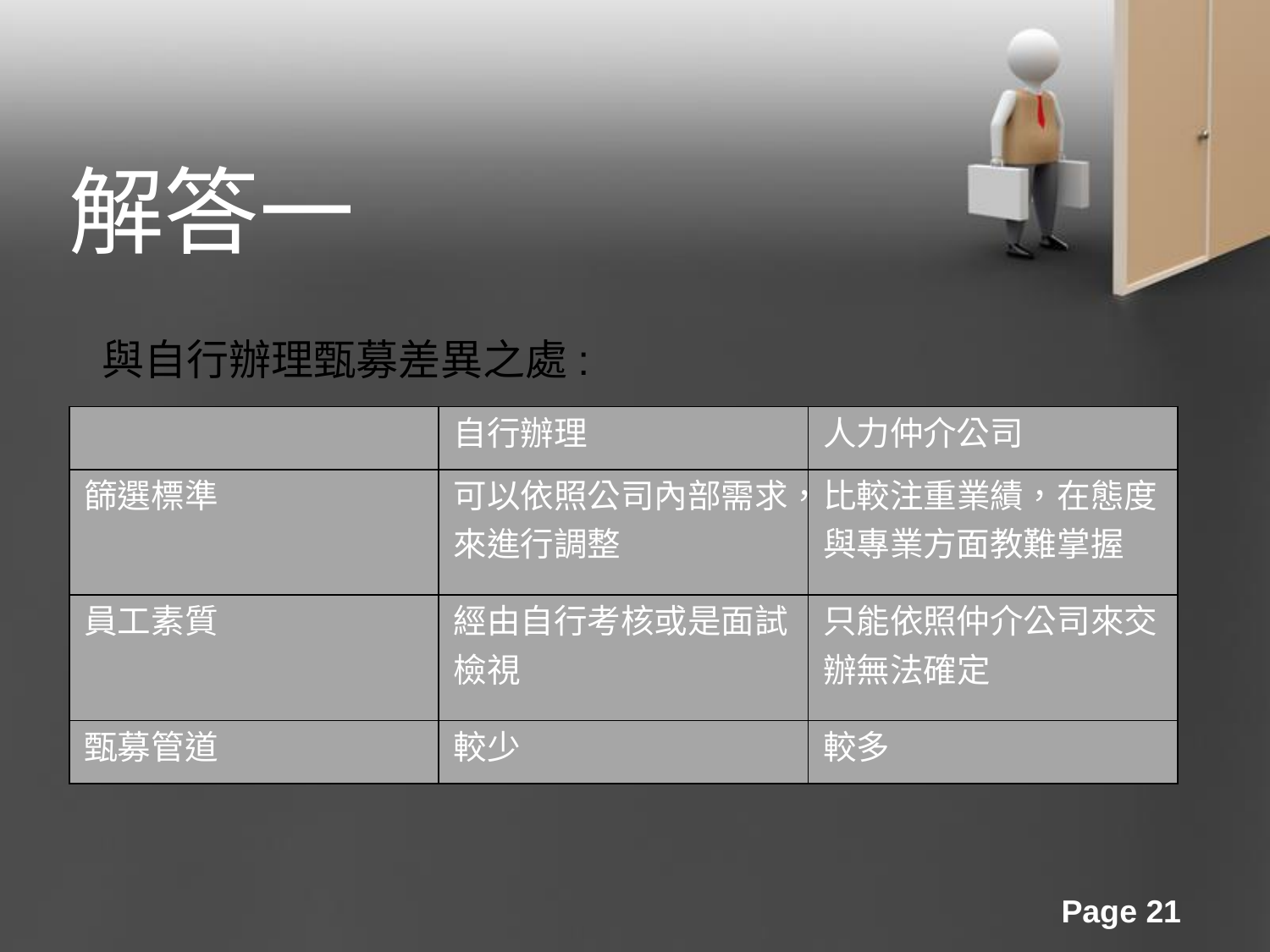

解答一

與自行辦理甄募差異之處:

|  | 自行辦理 | 人力仲介公司 |
| --- | --- | --- |
| 篩選標準 | 可以依照公司內部需求，來進行調整 | 比較注重業績，在態度與專業方面教難掌握 |
| 員工素質 | 經由自行考核或是面試檢視 | 只能依照仲介公司來交辦無法確定 |
| 甄募管道 | 較少 | 較多 |